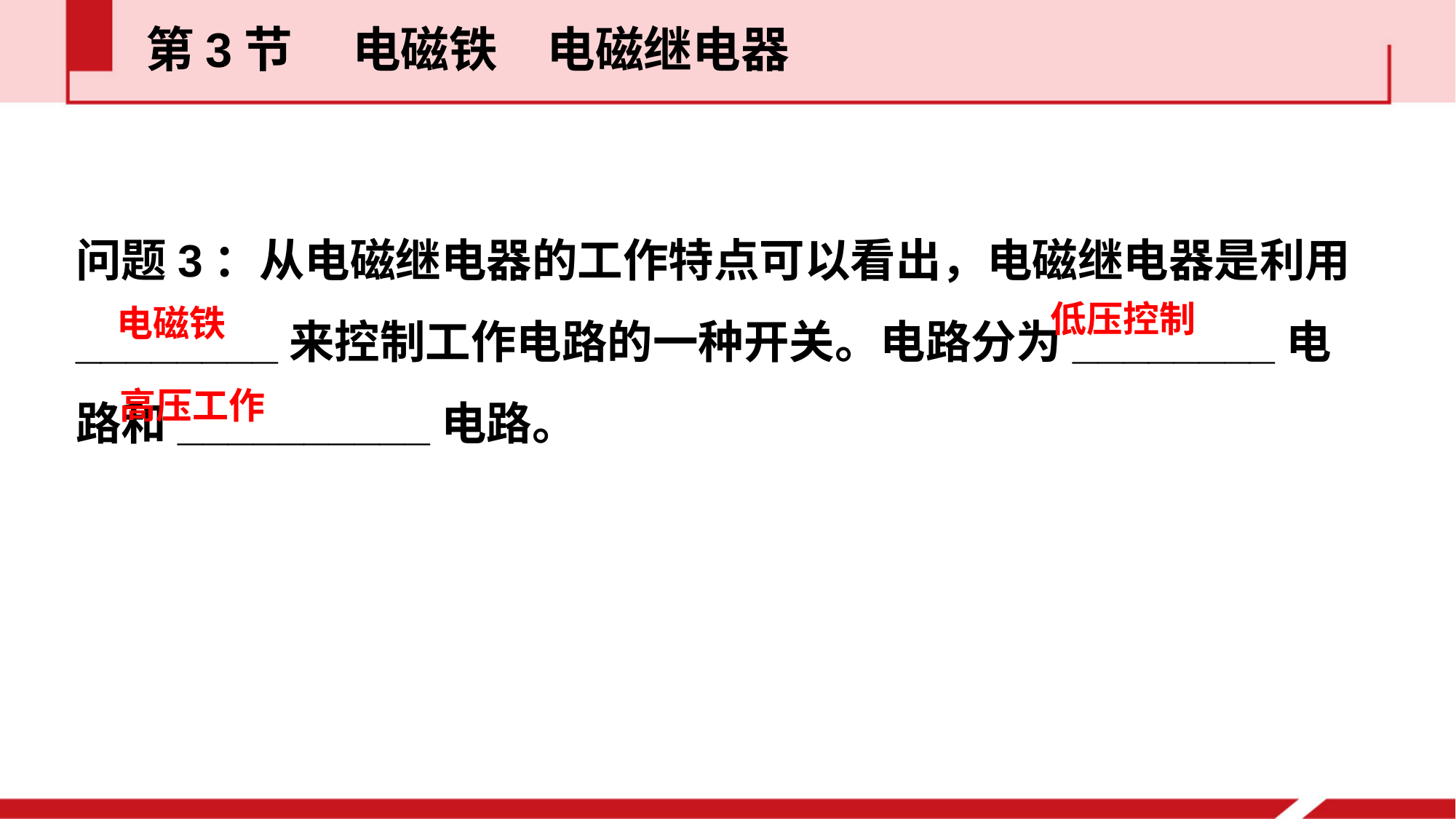

第3节  电磁铁　电磁继电器
问题3：从电磁继电器的工作特点可以看出，电磁继电器是利用________来控制工作电路的一种开关。电路分为________电路和__________电路。
低压控制
电磁铁
高压工作